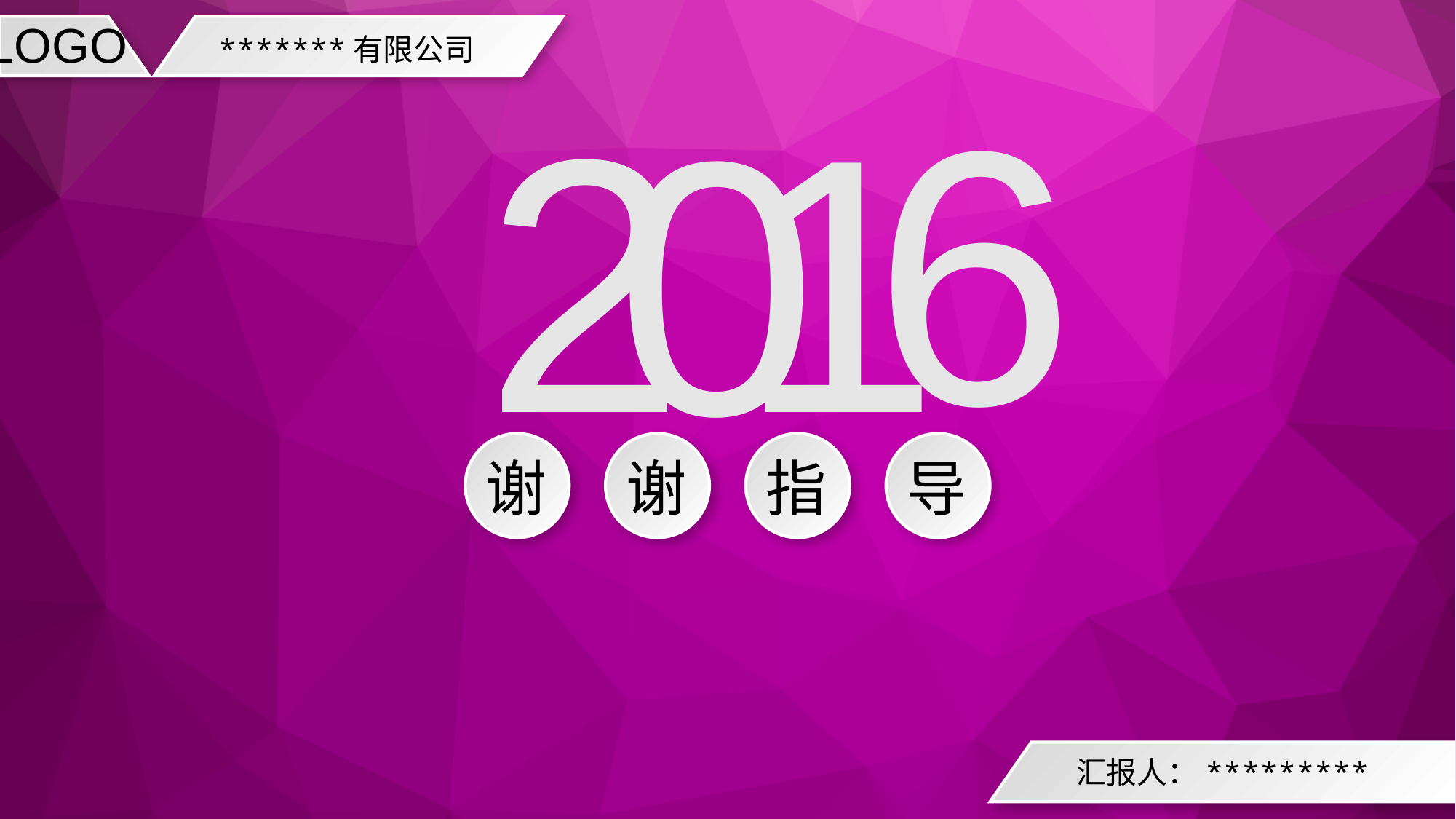

LOGO

*******有限公司
6
2
1
0

谢

谢

指

导

汇报人：*********